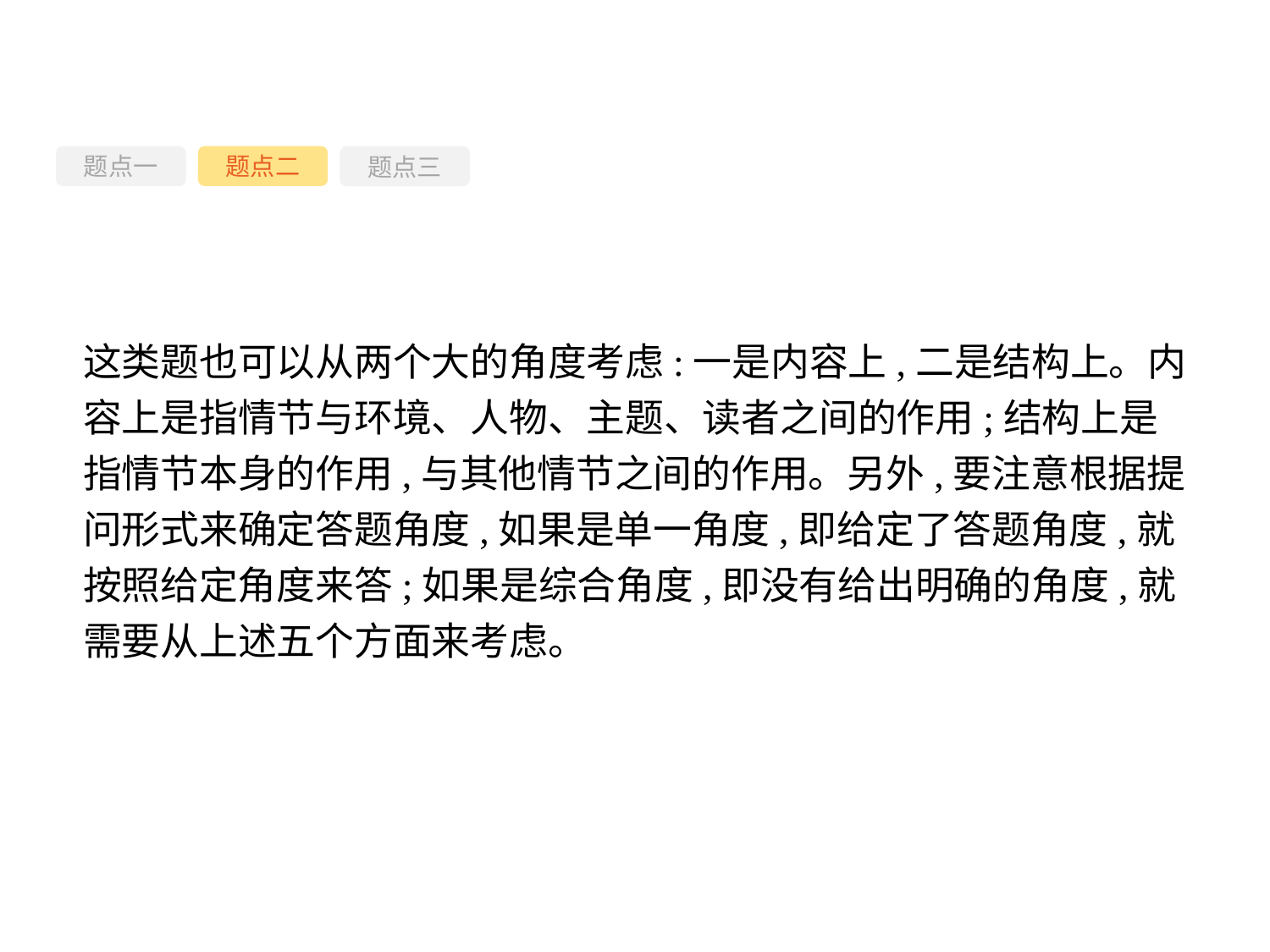

题点一
题点三
题点二
这类题也可以从两个大的角度考虑:一是内容上,二是结构上。内容上是指情节与环境、人物、主题、读者之间的作用;结构上是指情节本身的作用,与其他情节之间的作用。另外,要注意根据提问形式来确定答题角度,如果是单一角度,即给定了答题角度,就按照给定角度来答;如果是综合角度,即没有给出明确的角度,就需要从上述五个方面来考虑。
-74-